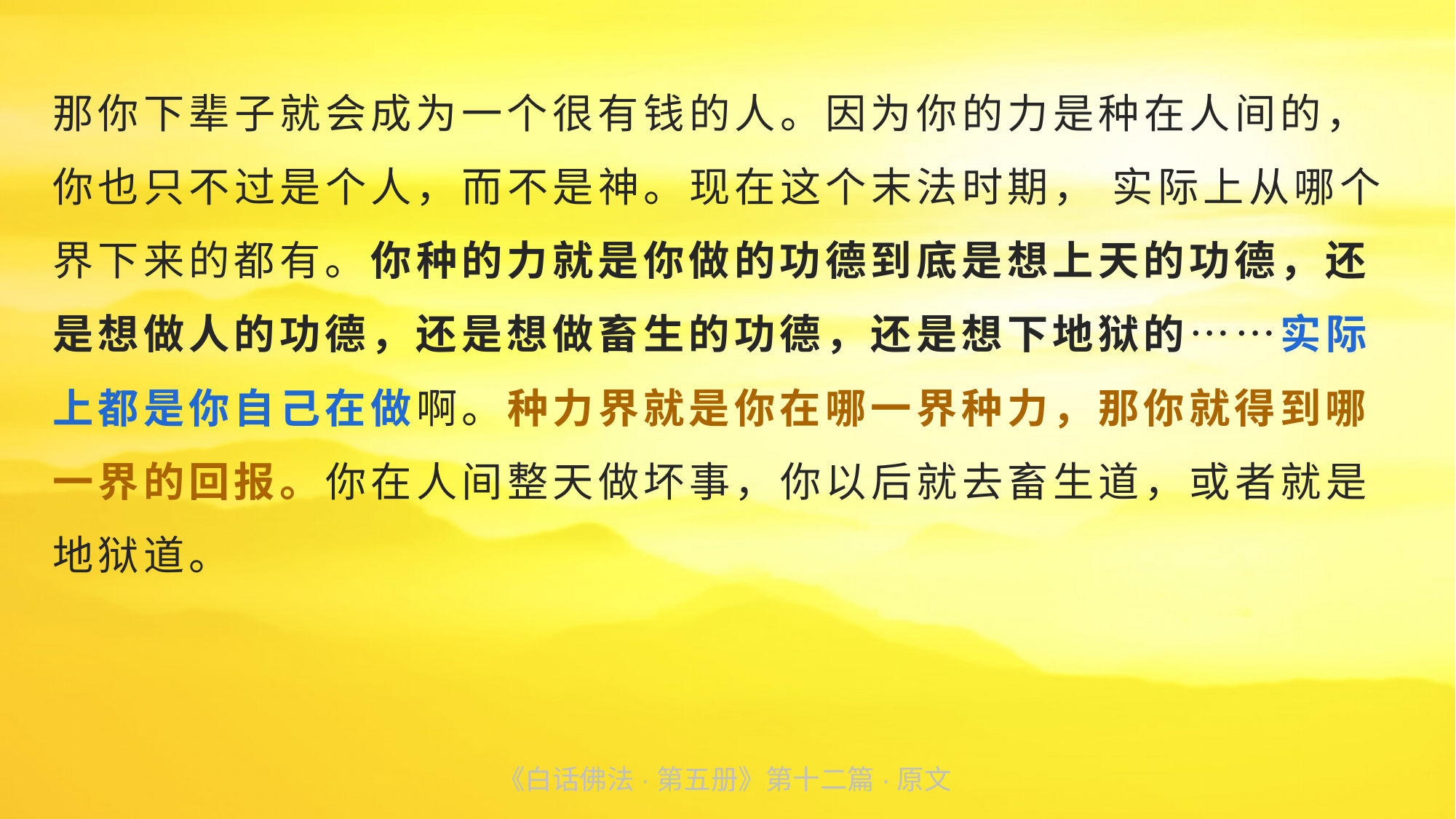

那你下辈子就会成为一个很有钱的人。因为你的力是种在人间的，你也只不过是个人，而不是神。现在这个末法时期， 实际上从哪个界下来的都有。你种的力就是你做的功德到底是想上天的功德，还是想做人的功德，还是想做畜生的功德，还是想下地狱的……实际上都是你自己在做啊。种力界就是你在哪一界种力，那你就得到哪一界的回报。你在人间整天做坏事，你以后就去畜生道，或者就是地狱道。

《白话佛法·第五册》第十二篇·原文